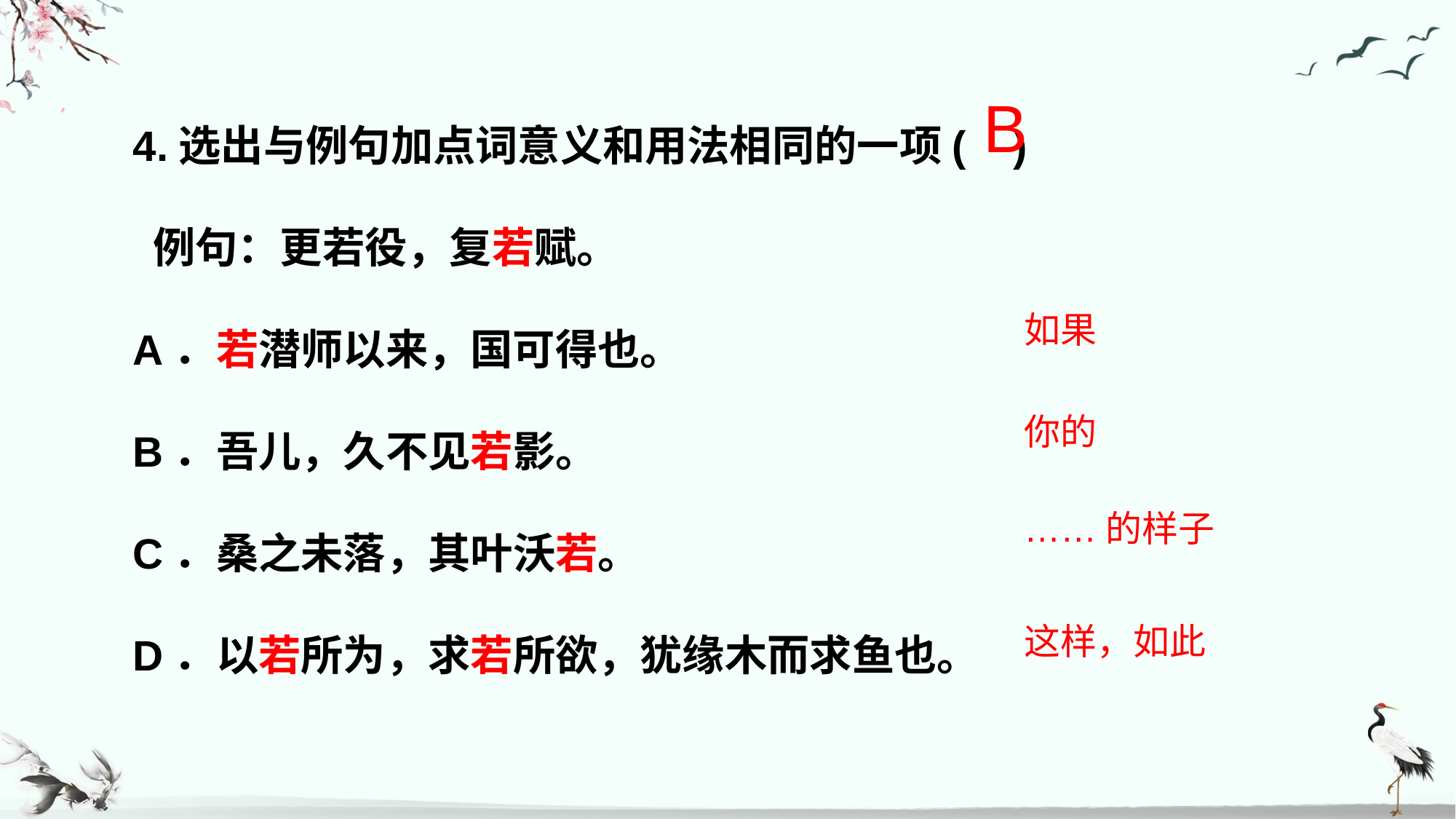

4.选出与例句加点词意义和用法相同的一项(    )
 例句：更若役，复若赋。
A．若潜师以来，国可得也。
B．吾儿，久不见若影。
C．桑之未落，其叶沃若。
D．以若所为，求若所欲，犹缘木而求鱼也。
B
如果
你的
……的样子
这样，如此